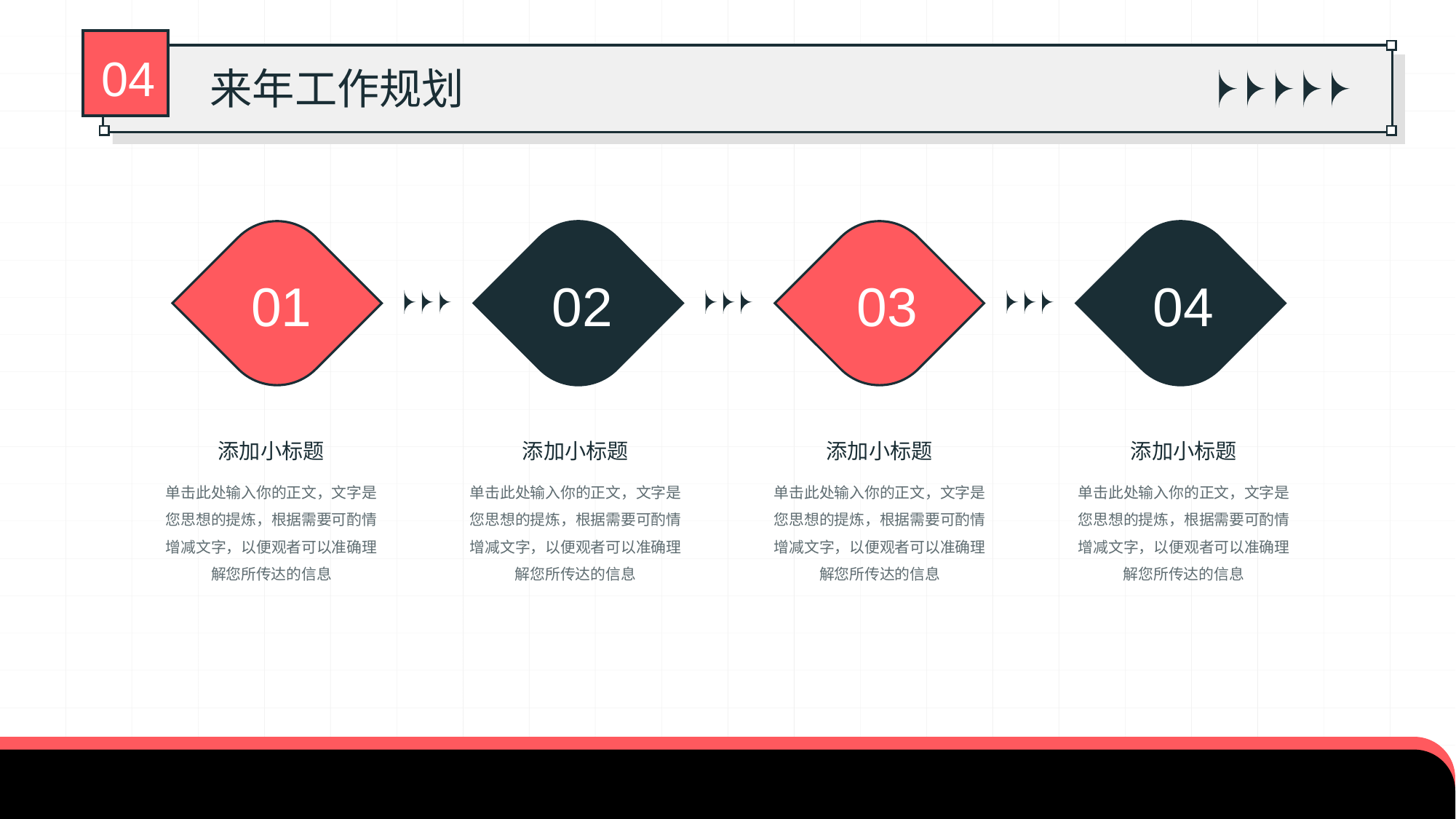

04

来年工作规划

01
02
03
04

添加小标题
单击此处输入你的正文，文字是您思想的提炼，根据需要可酌情增减文字，以便观者可以准确理解您所传达的信息
添加小标题
单击此处输入你的正文，文字是您思想的提炼，根据需要可酌情增减文字，以便观者可以准确理解您所传达的信息
添加小标题
单击此处输入你的正文，文字是您思想的提炼，根据需要可酌情增减文字，以便观者可以准确理解您所传达的信息
添加小标题
单击此处输入你的正文，文字是您思想的提炼，根据需要可酌情增减文字，以便观者可以准确理解您所传达的信息